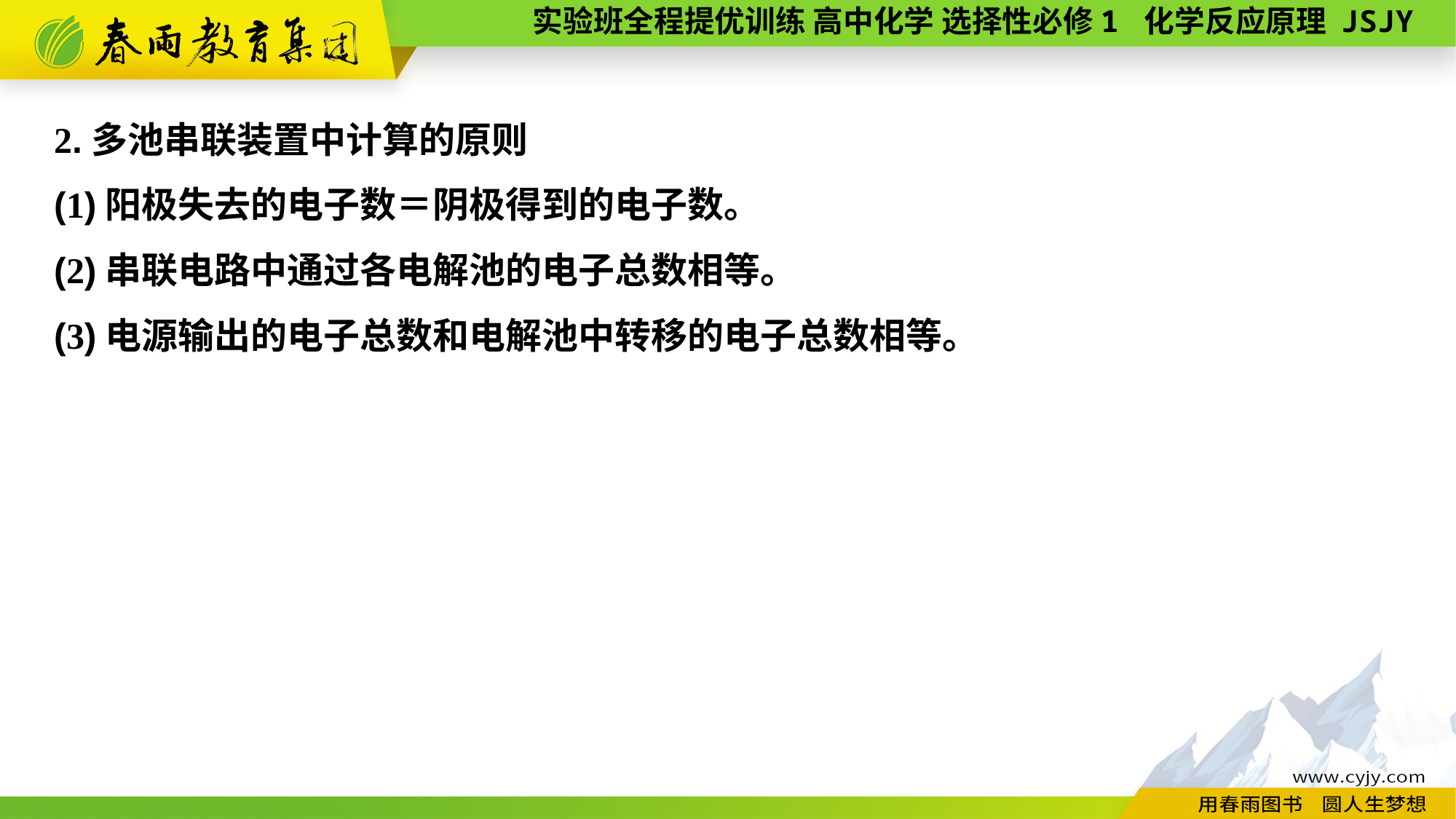

2.多池串联装置中计算的原则
(1)阳极失去的电子数＝阴极得到的电子数。
(2)串联电路中通过各电解池的电子总数相等。
(3)电源输出的电子总数和电解池中转移的电子总数相等。